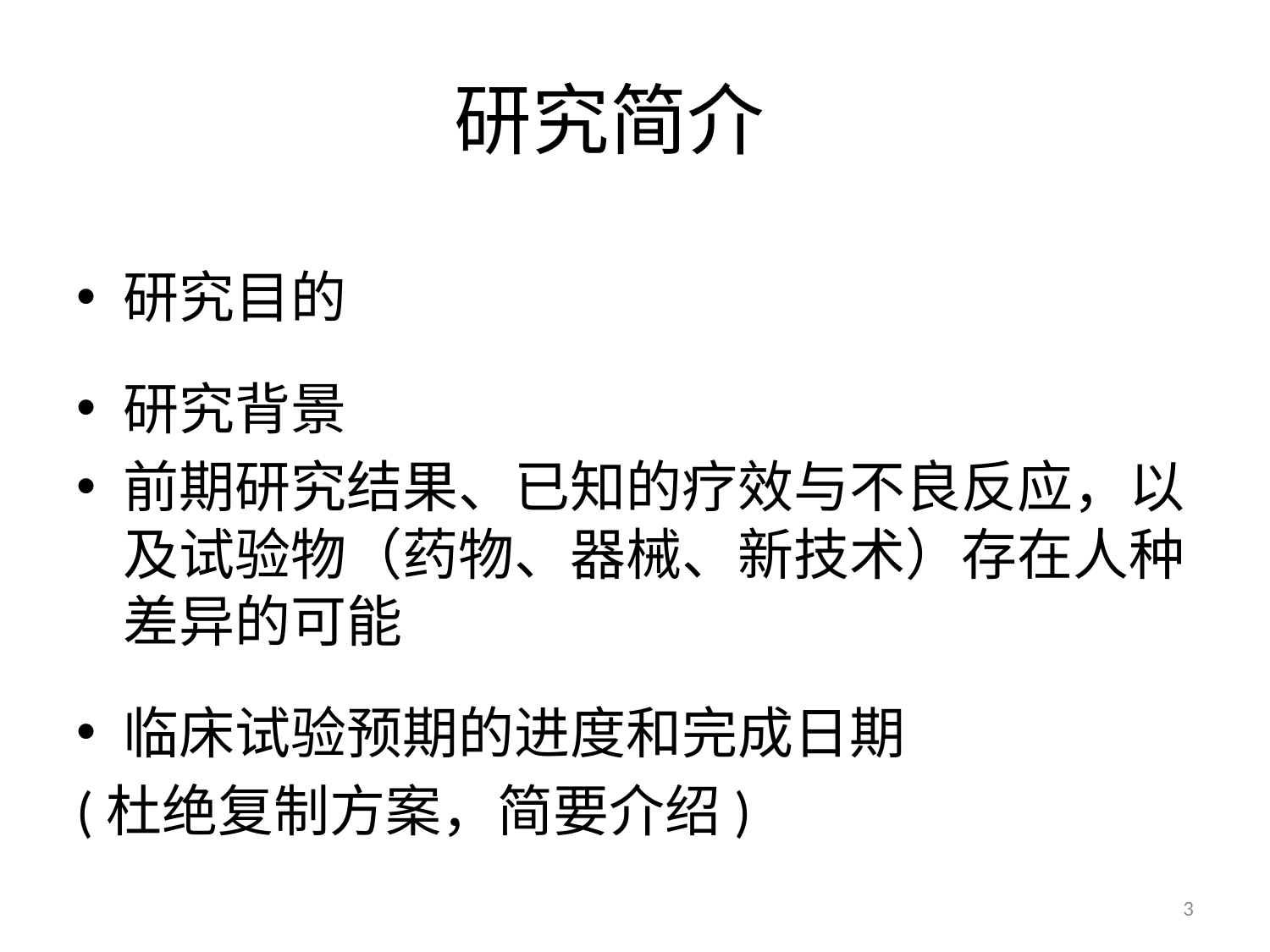

# 研究简介
研究目的
研究背景
前期研究结果、已知的疗效与不良反应，以及试验物（药物、器械、新技术）存在人种差异的可能
临床试验预期的进度和完成日期
(杜绝复制方案，简要介绍)

3